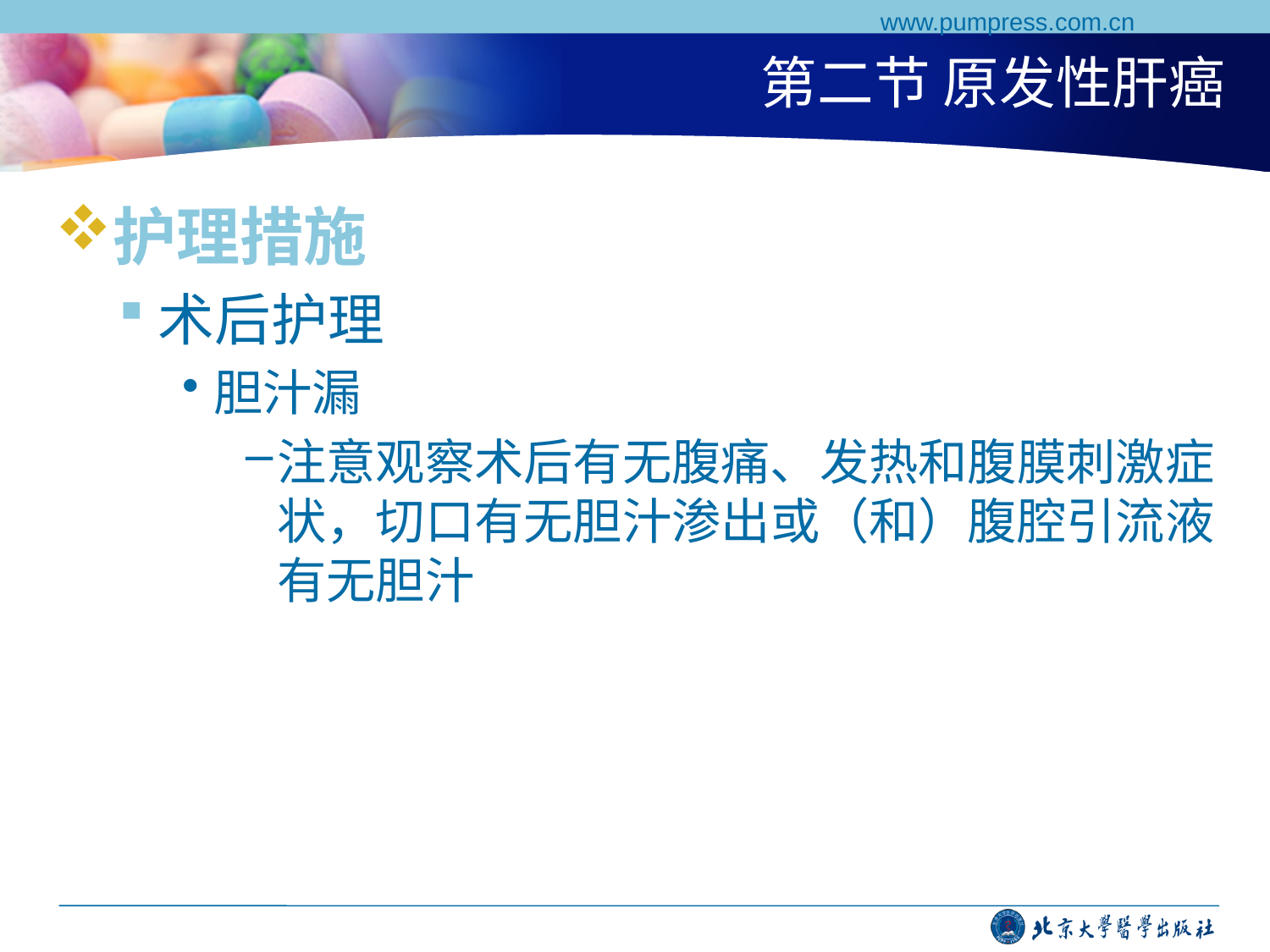

www.pumpress.com.cn
# 第二节 原发性肝癌
护理措施
术后护理
胆汁漏
注意观察术后有无腹痛、发热和腹膜刺激症状，切口有无胆汁渗出或（和）腹腔引流液有无胆汁